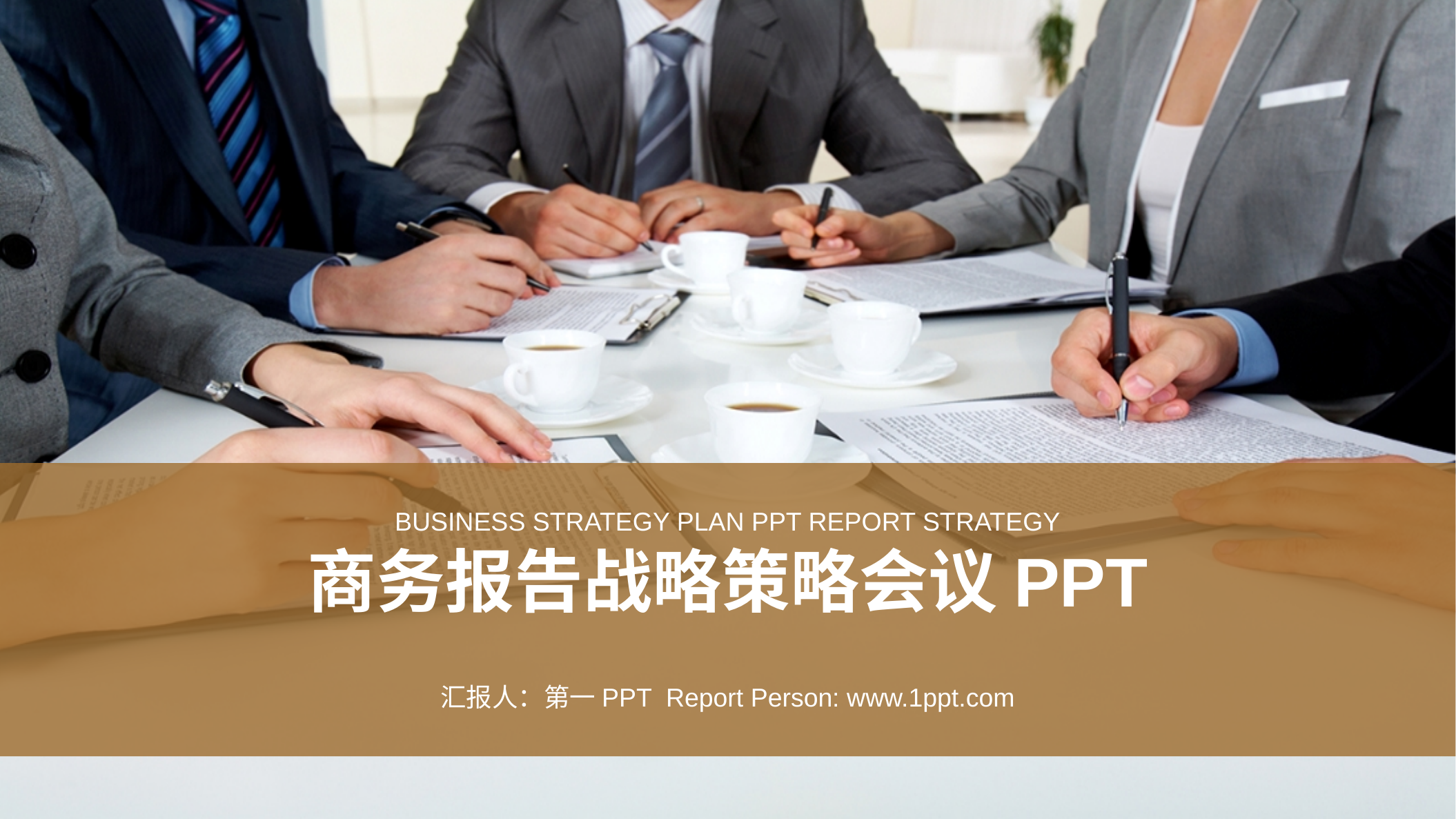

BUSINESS STRATEGY PLAN PPT REPORT STRATEGY
商务报告战略策略会议PPT
汇报人：第一PPT  Report Person: www.1ppt.com